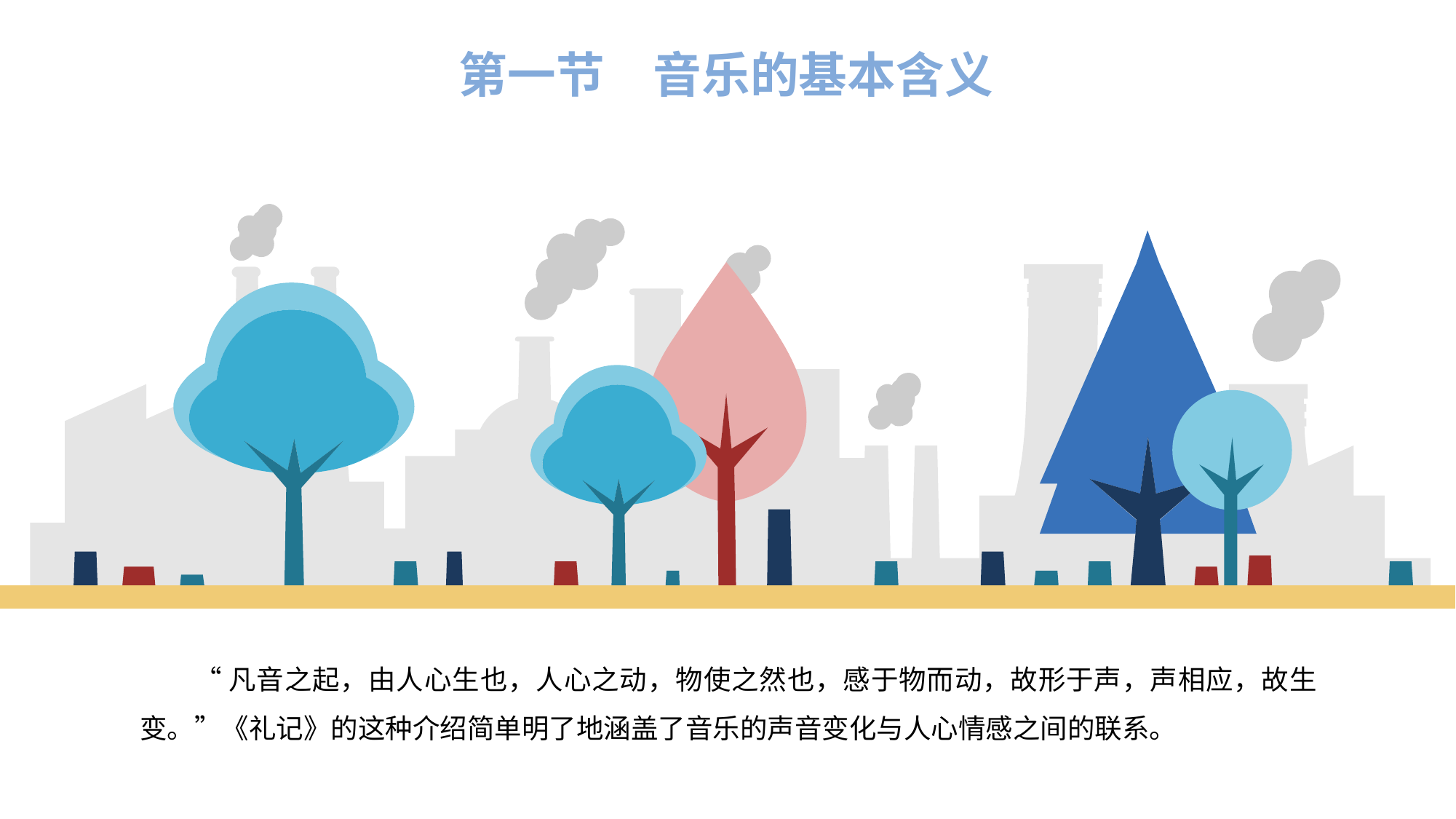

第一节　音乐的基本含义

“凡音之起，由人心生也，人心之动，物使之然也，感于物而动，故形于声，声相应，故生变。”《礼记》的这种介绍简单明了地涵盖了音乐的声音变化与人心情感之间的联系。